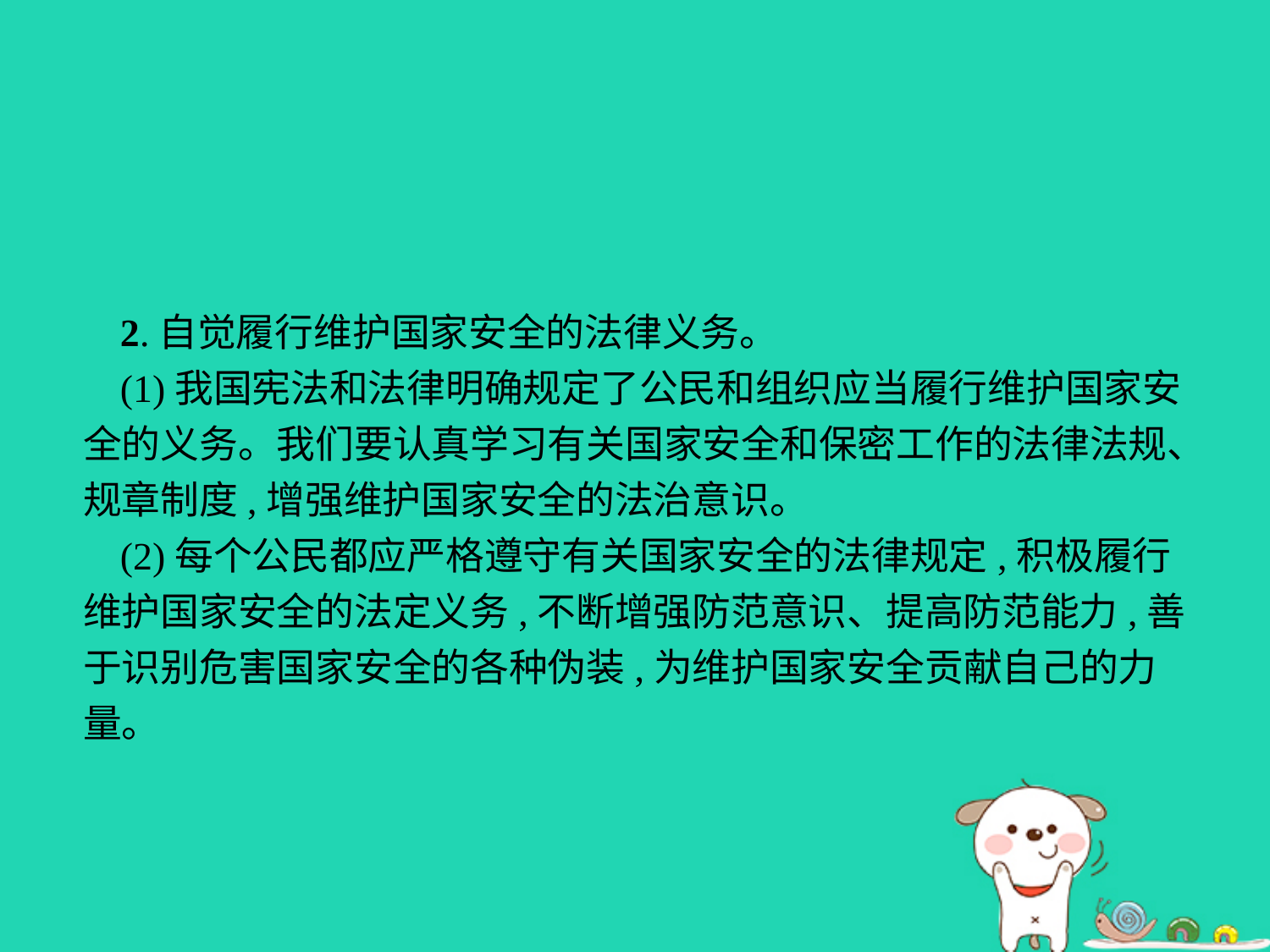

2.自觉履行维护国家安全的法律义务。
(1)我国宪法和法律明确规定了公民和组织应当履行维护国家安全的义务。我们要认真学习有关国家安全和保密工作的法律法规、规章制度,增强维护国家安全的法治意识。
(2)每个公民都应严格遵守有关国家安全的法律规定,积极履行维护国家安全的法定义务,不断增强防范意识、提高防范能力,善于识别危害国家安全的各种伪装,为维护国家安全贡献自己的力量。